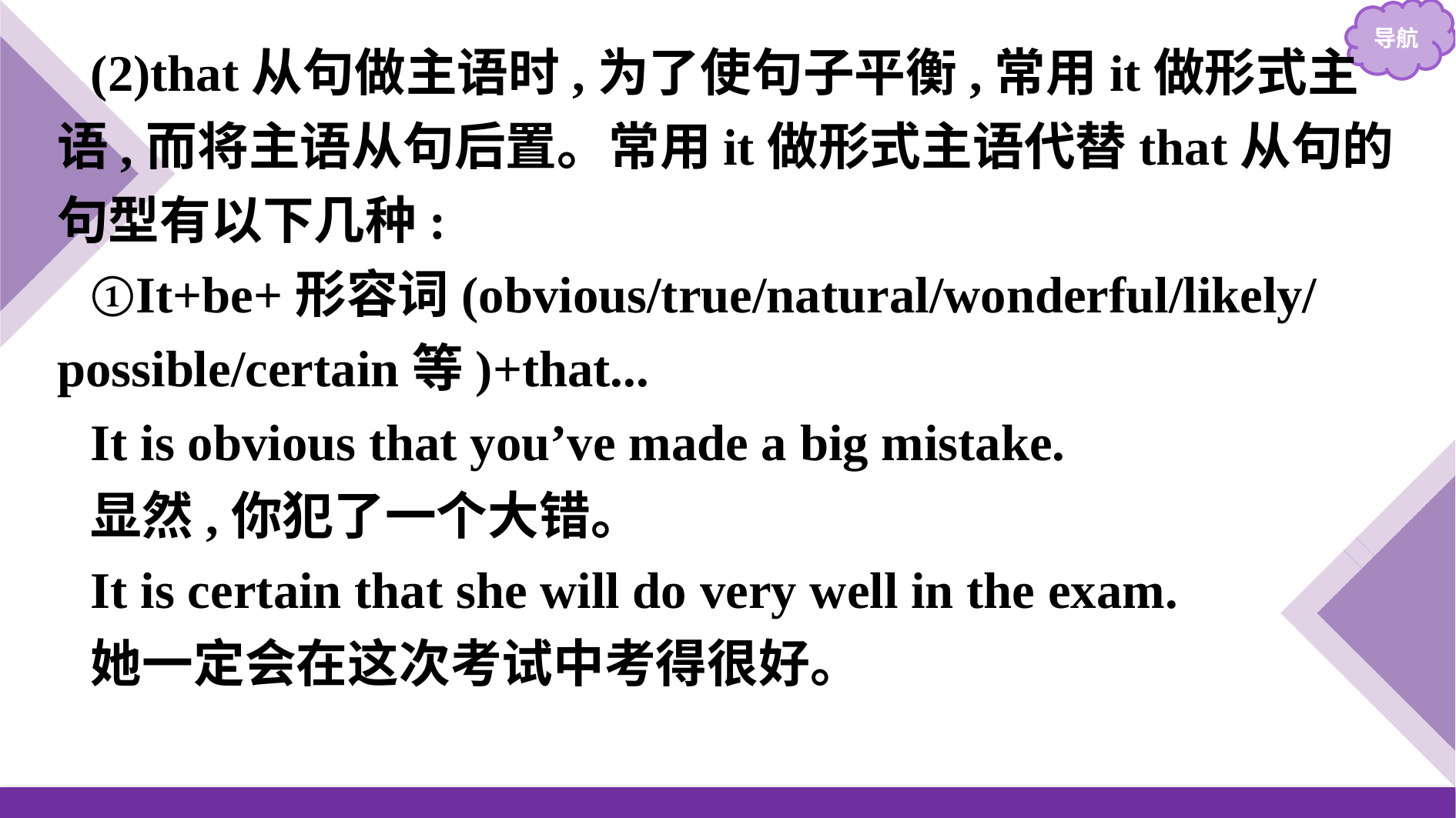

(2)that从句做主语时,为了使句子平衡,常用it做形式主语,而将主语从句后置。常用it做形式主语代替that从句的句型有以下几种:
①It+be+形容词(obvious/true/natural/wonderful/likely/ possible/certain等)+that...
It is obvious that you’ve made a big mistake.
显然,你犯了一个大错。
It is certain that she will do very well in the exam.
她一定会在这次考试中考得很好。